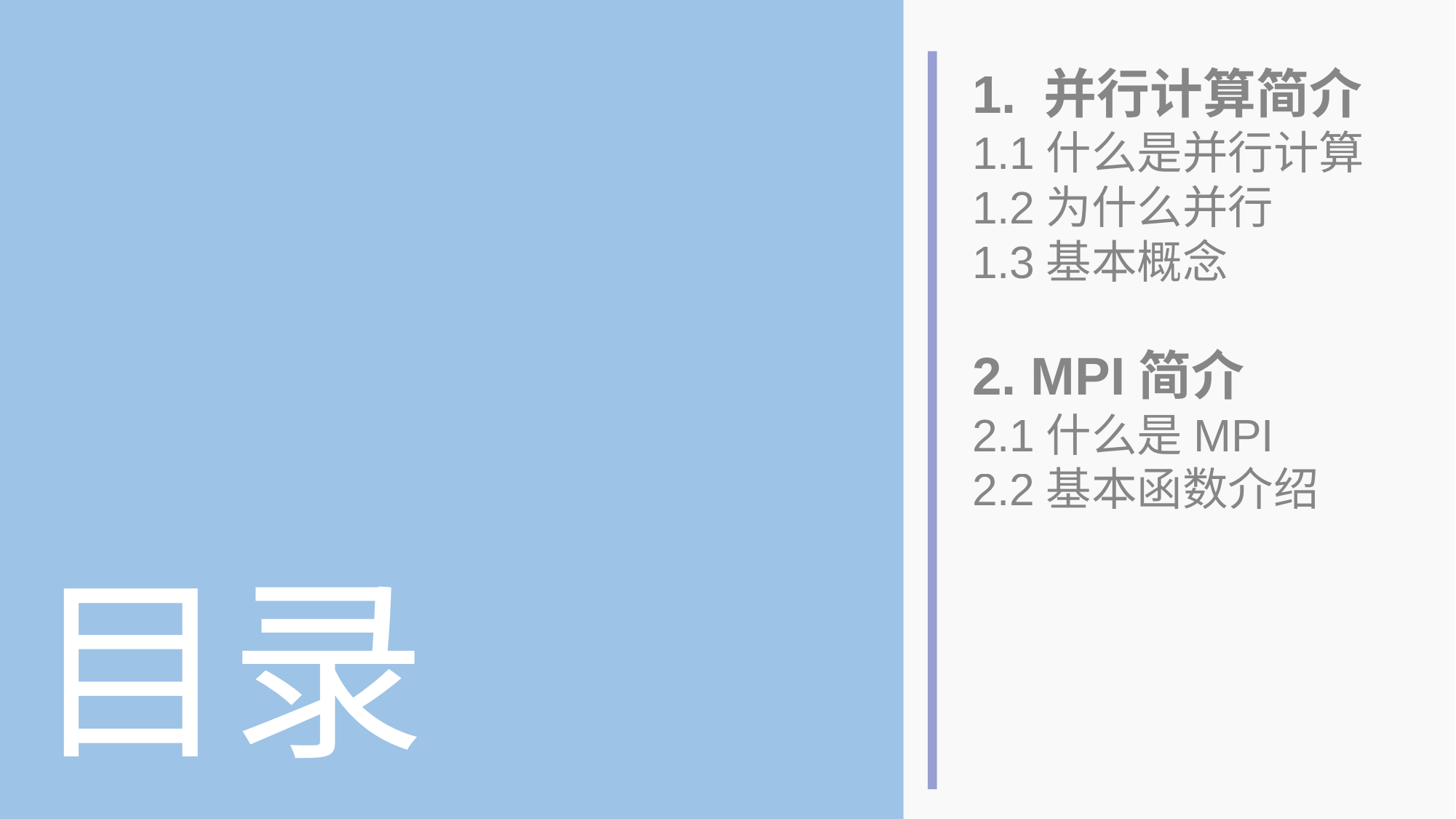

1. 并行计算简介
1.1什么是并行计算
1.2为什么并行
1.3基本概念

2. MPI简介
2.1什么是MPI
2.2基本函数介绍
目录